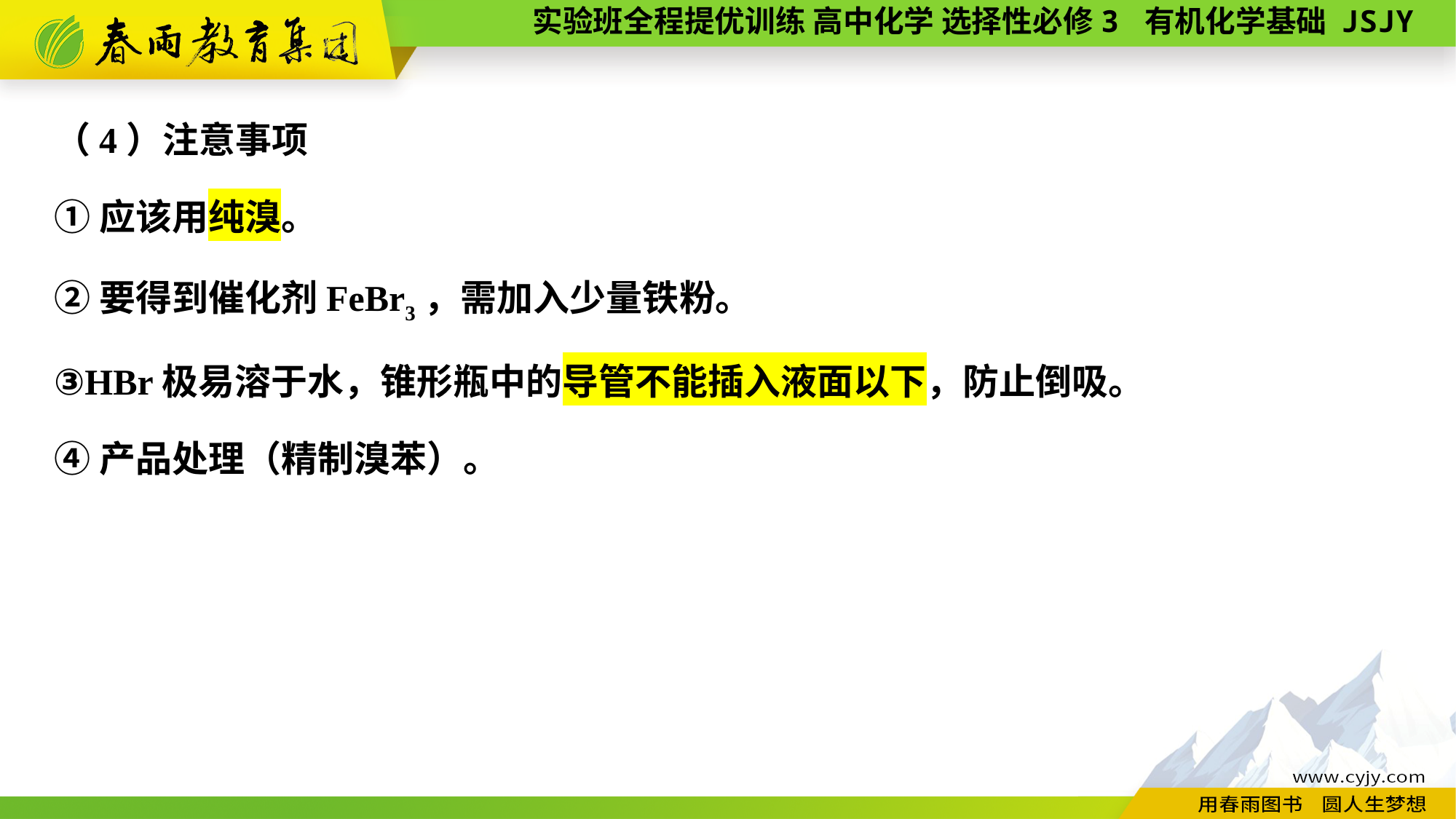

（4）注意事项
①应该用纯溴。
②要得到催化剂FeBr3，需加入少量铁粉。
③HBr极易溶于水，锥形瓶中的导管不能插入液面以下，防止倒吸。
④产品处理（精制溴苯）。